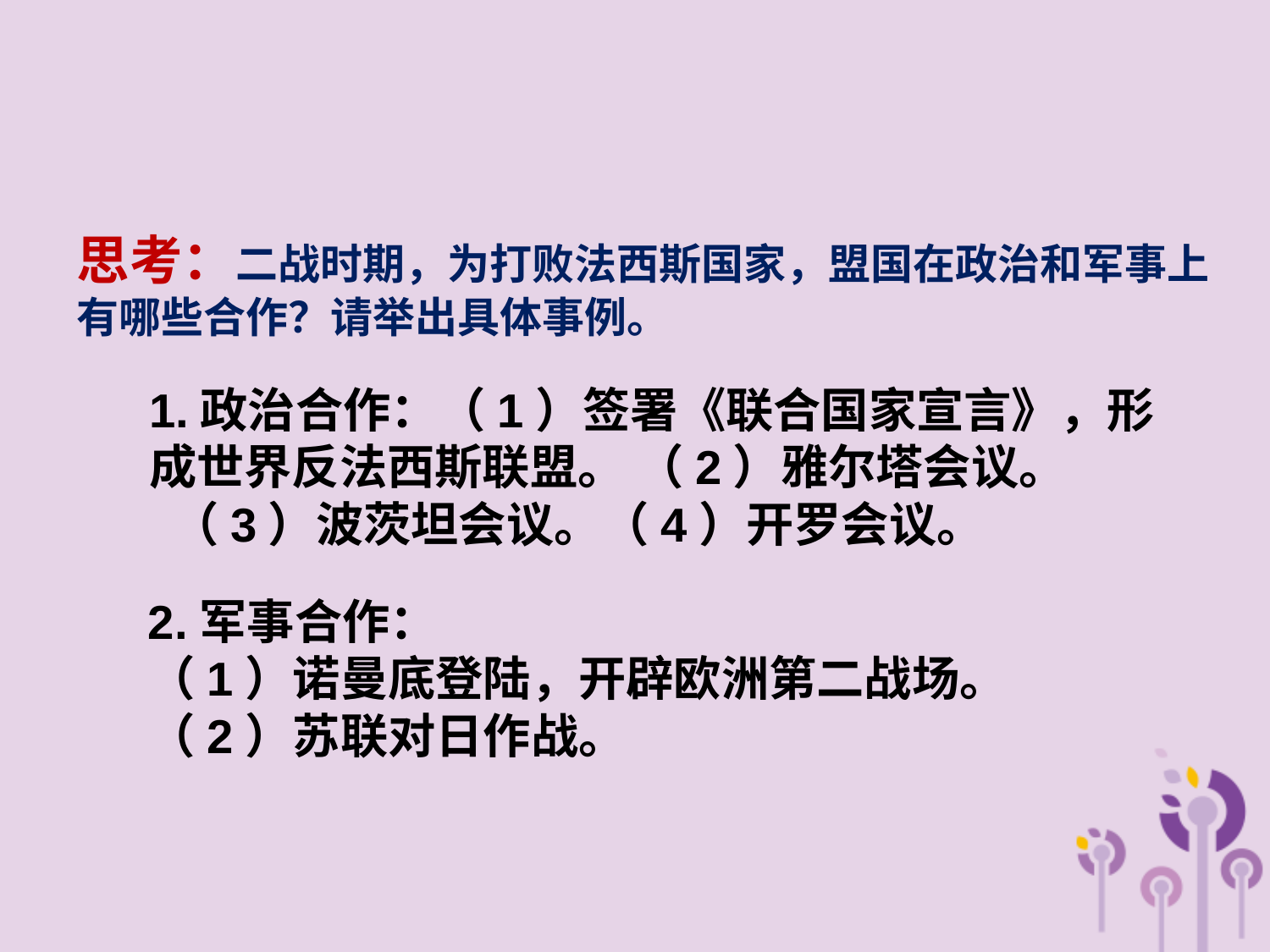

思考：二战时期，为打败法西斯国家，盟国在政治和军事上有哪些合作？请举出具体事例。
1.政治合作：（1）签署《联合国家宣言》，形成世界反法西斯联盟。 （2）雅尔塔会议。
 （3）波茨坦会议。（4）开罗会议。

2.军事合作：
（1）诺曼底登陆，开辟欧洲第二战场。
（2）苏联对日作战。